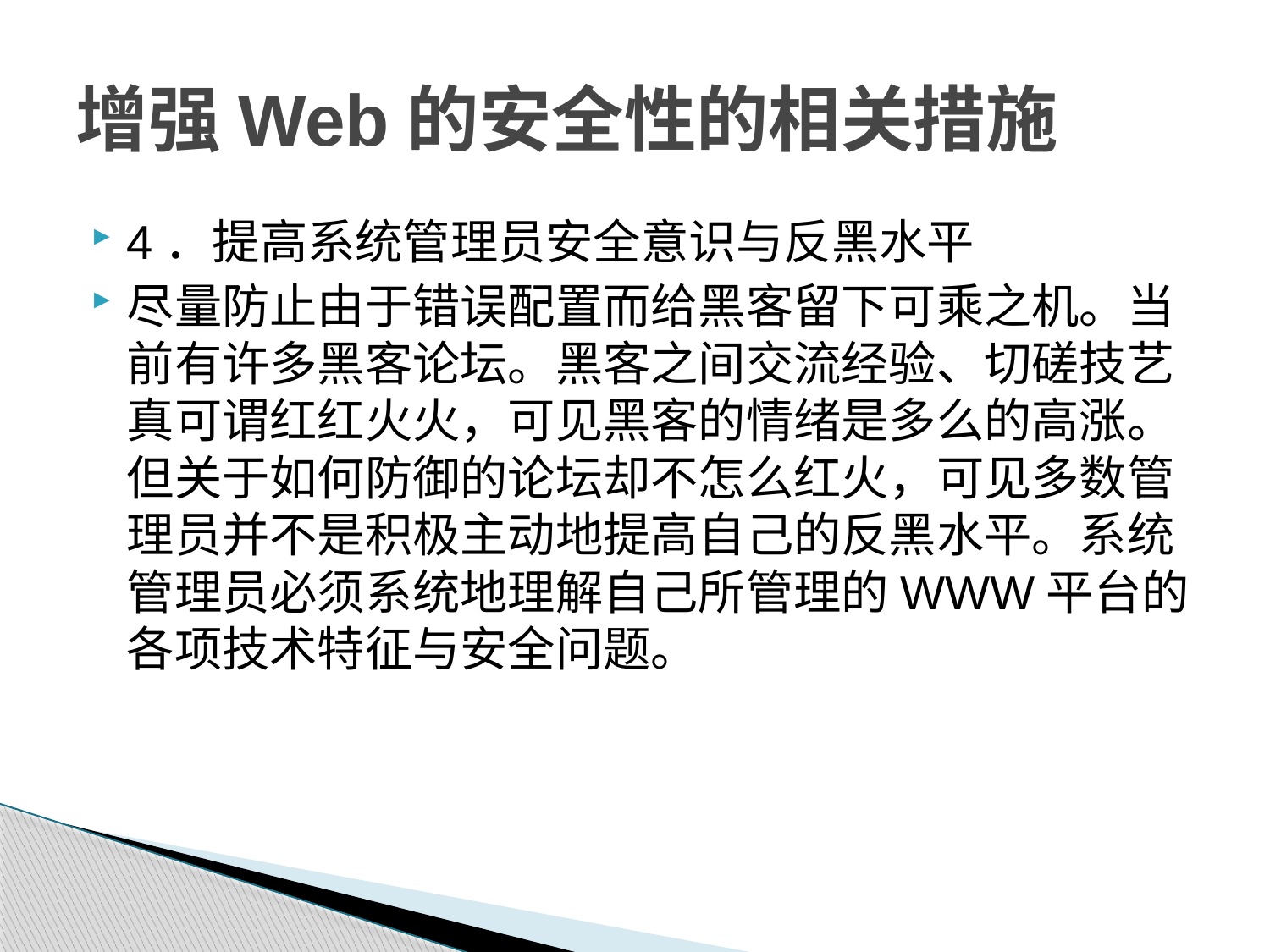

# 增强Web的安全性的相关措施
4．提高系统管理员安全意识与反黑水平
尽量防止由于错误配置而给黑客留下可乘之机。当前有许多黑客论坛。黑客之间交流经验、切磋技艺真可谓红红火火，可见黑客的情绪是多么的高涨。但关于如何防御的论坛却不怎么红火，可见多数管理员并不是积极主动地提高自己的反黑水平。系统管理员必须系统地理解自己所管理的WWW平台的各项技术特征与安全问题。